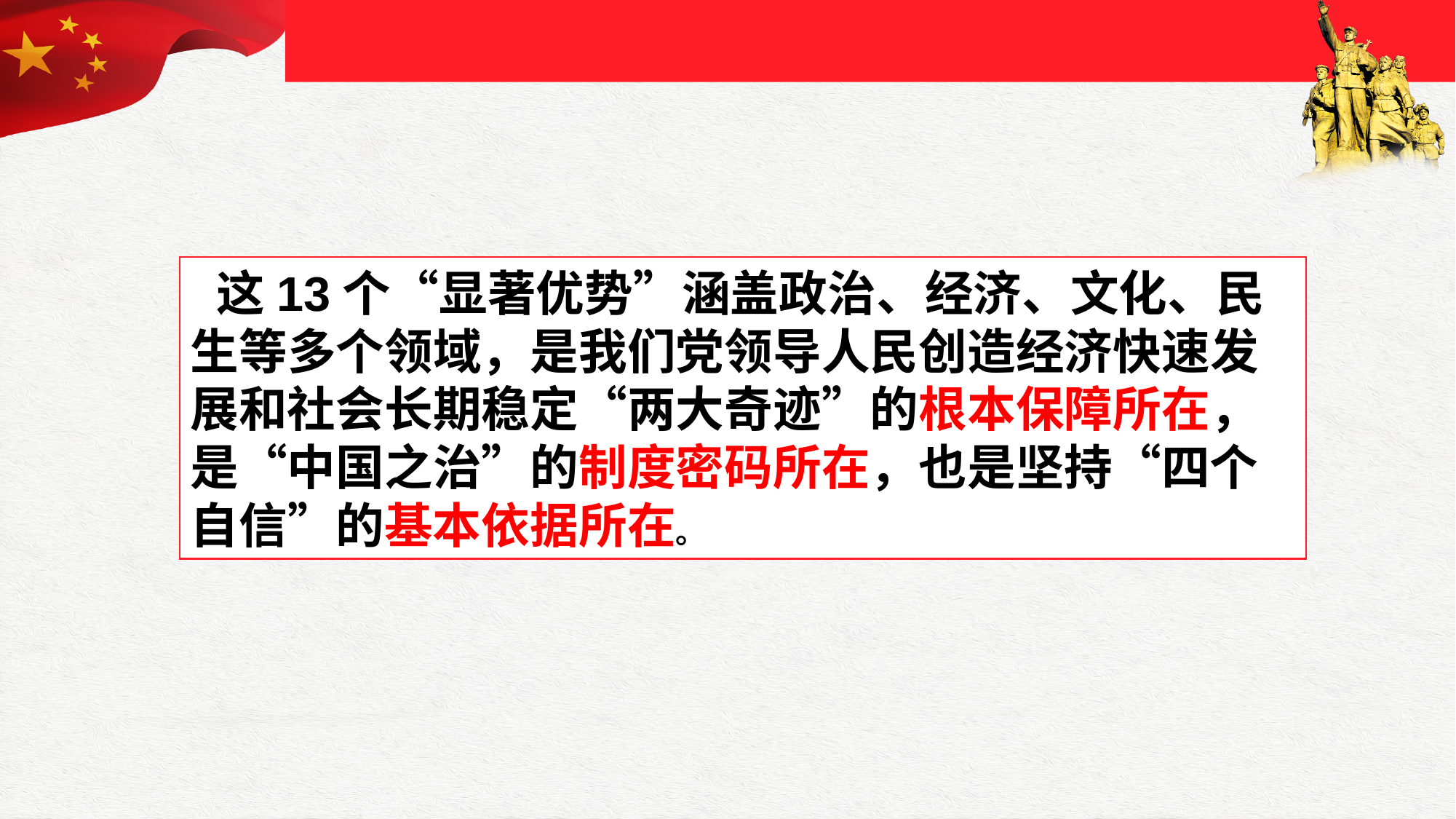

这13个“显著优势”涵盖政治、经济、文化、民生等多个领域，是我们党领导人民创造经济快速发展和社会长期稳定“两大奇迹”的根本保障所在，是“中国之治”的制度密码所在，也是坚持“四个自信”的基本依据所在。